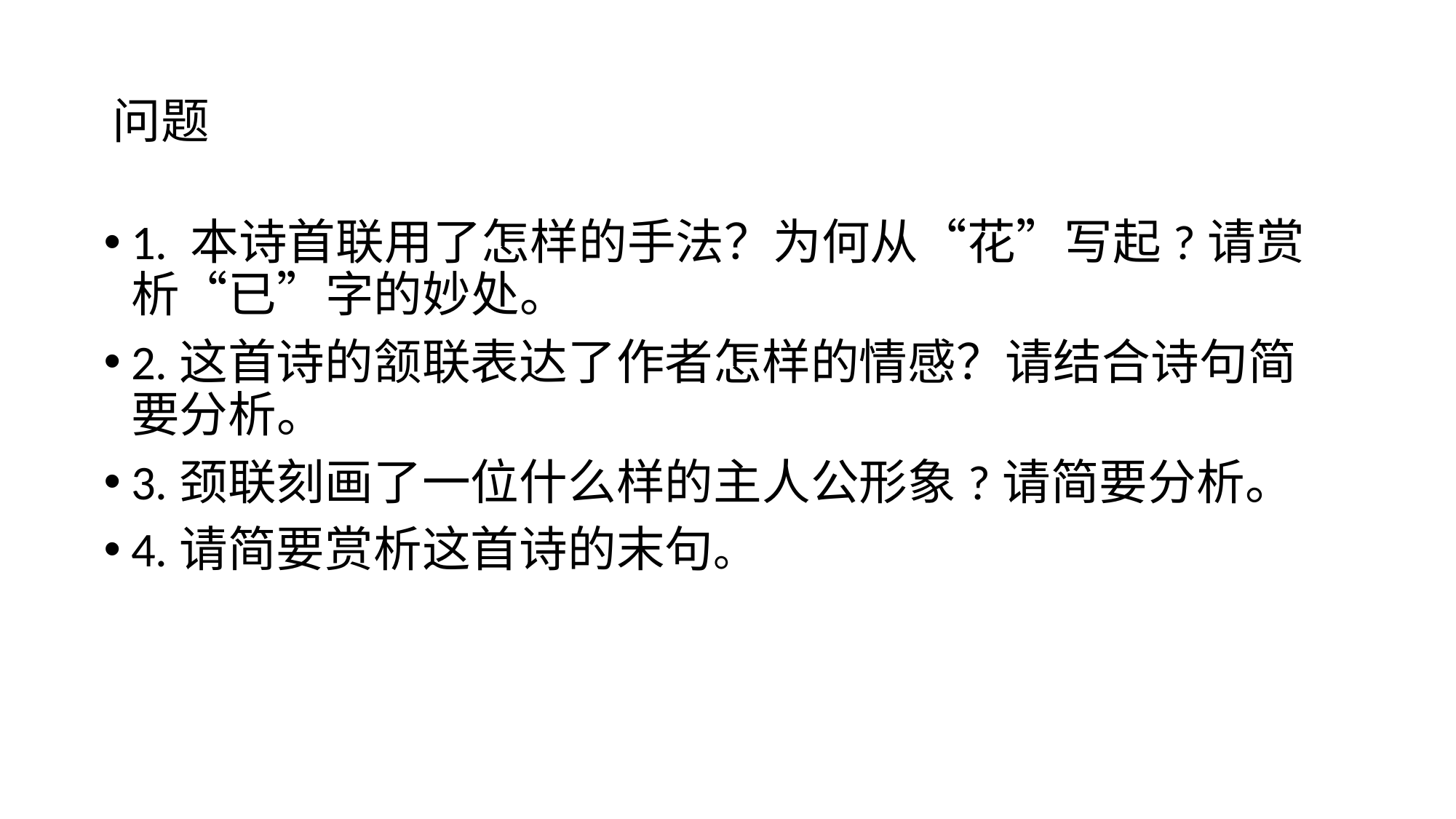

# 问题
1. 本诗首联用了怎样的手法？为何从“花”写起?请赏析“已”字的妙处。
2.这首诗的颔联表达了作者怎样的情感？请结合诗句简要分析。
3.颈联刻画了一位什么样的主人公形象?请简要分析。
4.请简要赏析这首诗的末句。